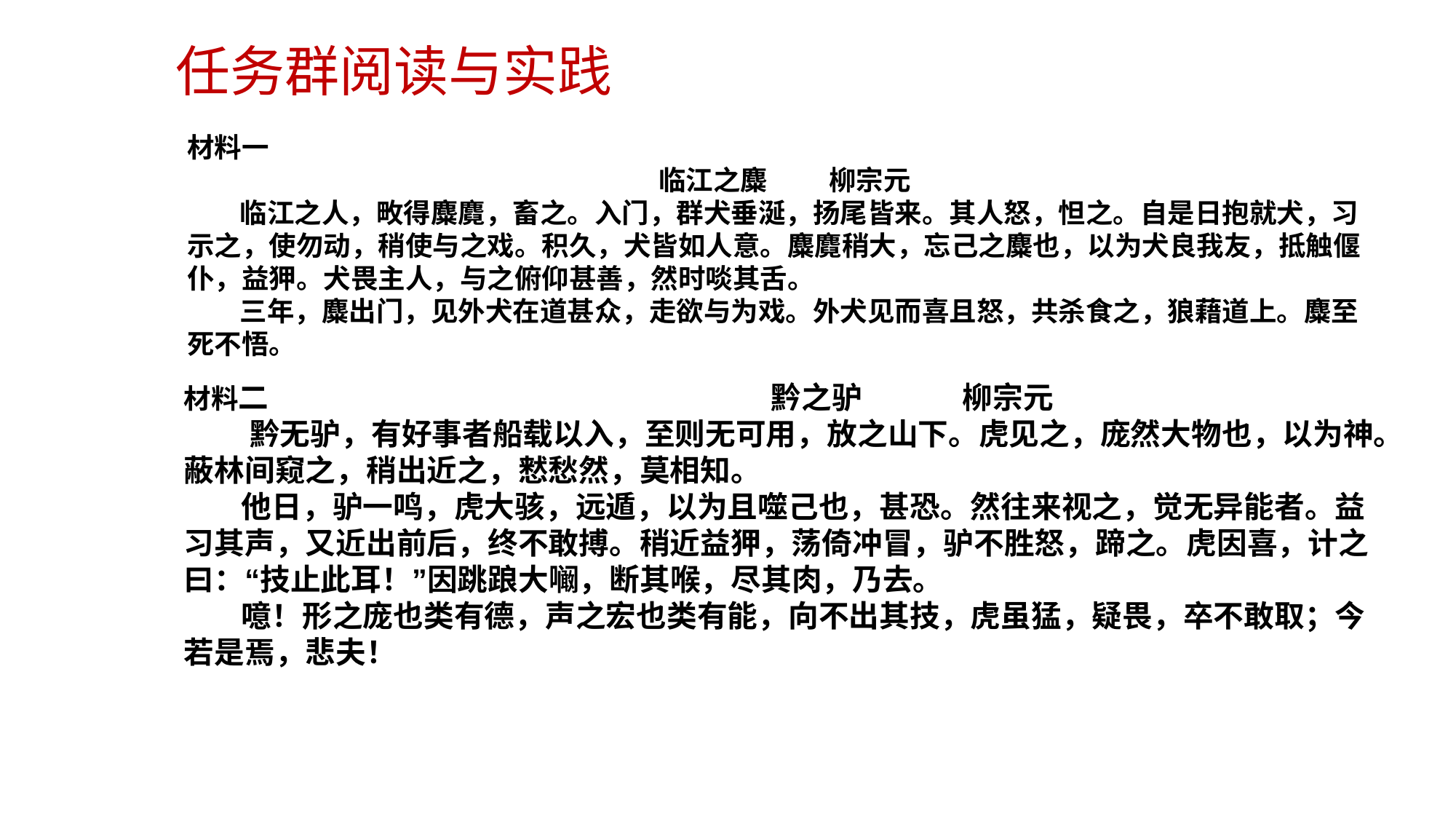

任务群阅读与实践

材料一
临江之麋        柳宗元
      临江之人，畋得麋麑，畜之。入门，群犬垂涎，扬尾皆来。其人怒，怛之。自是日抱就犬，习示之，使勿动，稍使与之戏。积久，犬皆如人意。麋麑稍大，忘己之麋也，以为犬良我友，抵触偃仆，益狎。犬畏主人，与之俯仰甚善，然时啖其舌。
      三年，麋出门，见外犬在道甚众，走欲与为戏。外犬见而喜且怒，共杀食之，狼藉道上。麋至死不悟。
材料二                                                            黔之驴            柳宗元
       黔无驴，有好事者船载以入，至则无可用，放之山下。虎见之，庞然大物也，以为神。蔽林间窥之，稍出近之，慭愁然，莫相知。
      他日，驴一鸣，虎大骇，远遁，以为且噬己也，甚恐。然往来视之，觉无异能者。益习其声，又近出前后，终不敢搏。稍近益狎，荡倚冲冒，驴不胜怒，蹄之。虎因喜，计之曰：“技止此耳！”因跳踉大㘎，断其喉，尽其肉，乃去。
      噫！形之庞也类有德，声之宏也类有能，向不出其技，虎虽猛，疑畏，卒不敢取；今若是焉，悲夫！